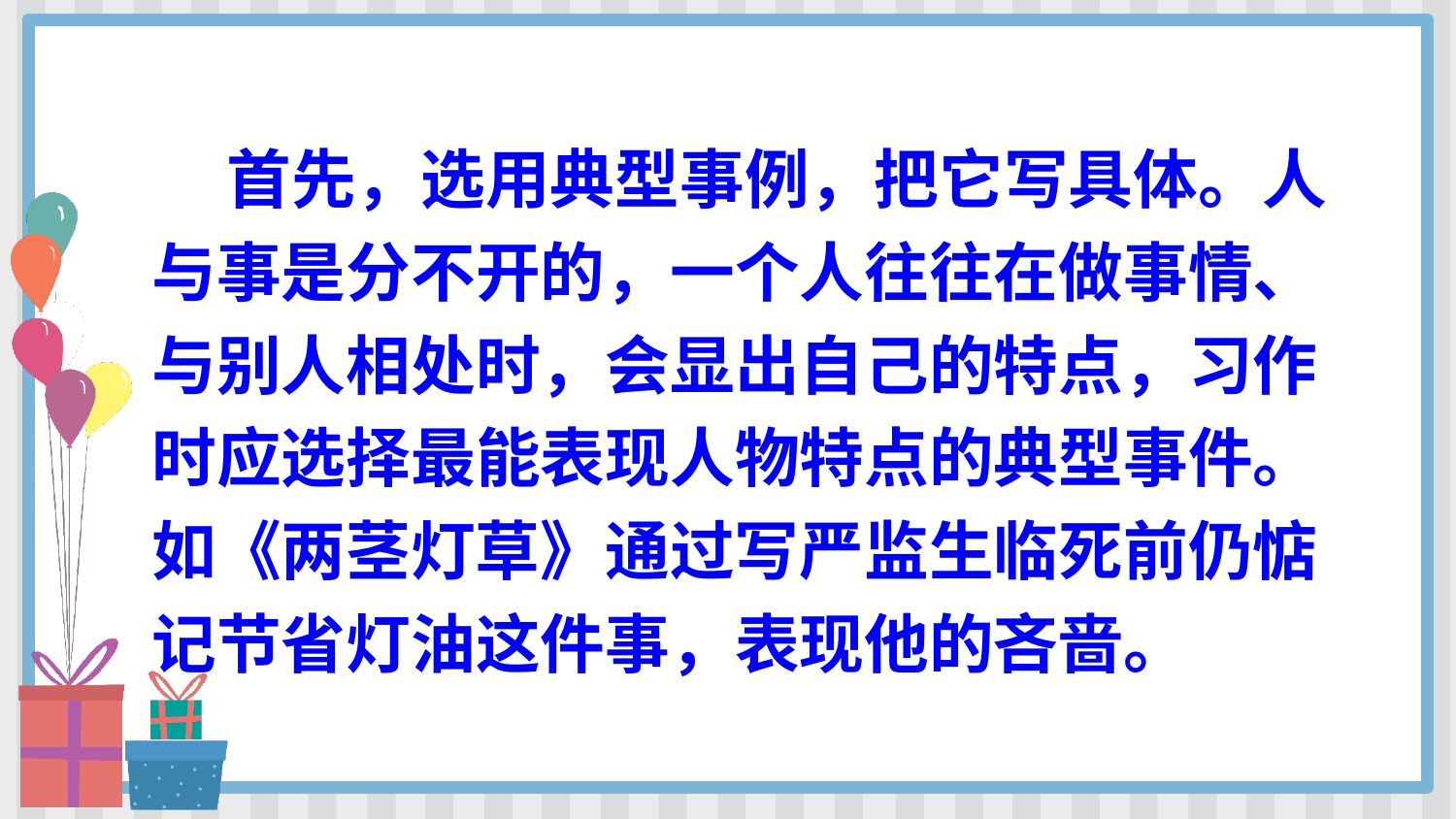

首先，选用典型事例，把它写具体。人与事是分不开的，一个人往往在做事情、与别人相处时，会显出自己的特点，习作时应选择最能表现人物特点的典型事件。如《两茎灯草》通过写严监生临死前仍惦记节省灯油这件事，表现他的吝啬。